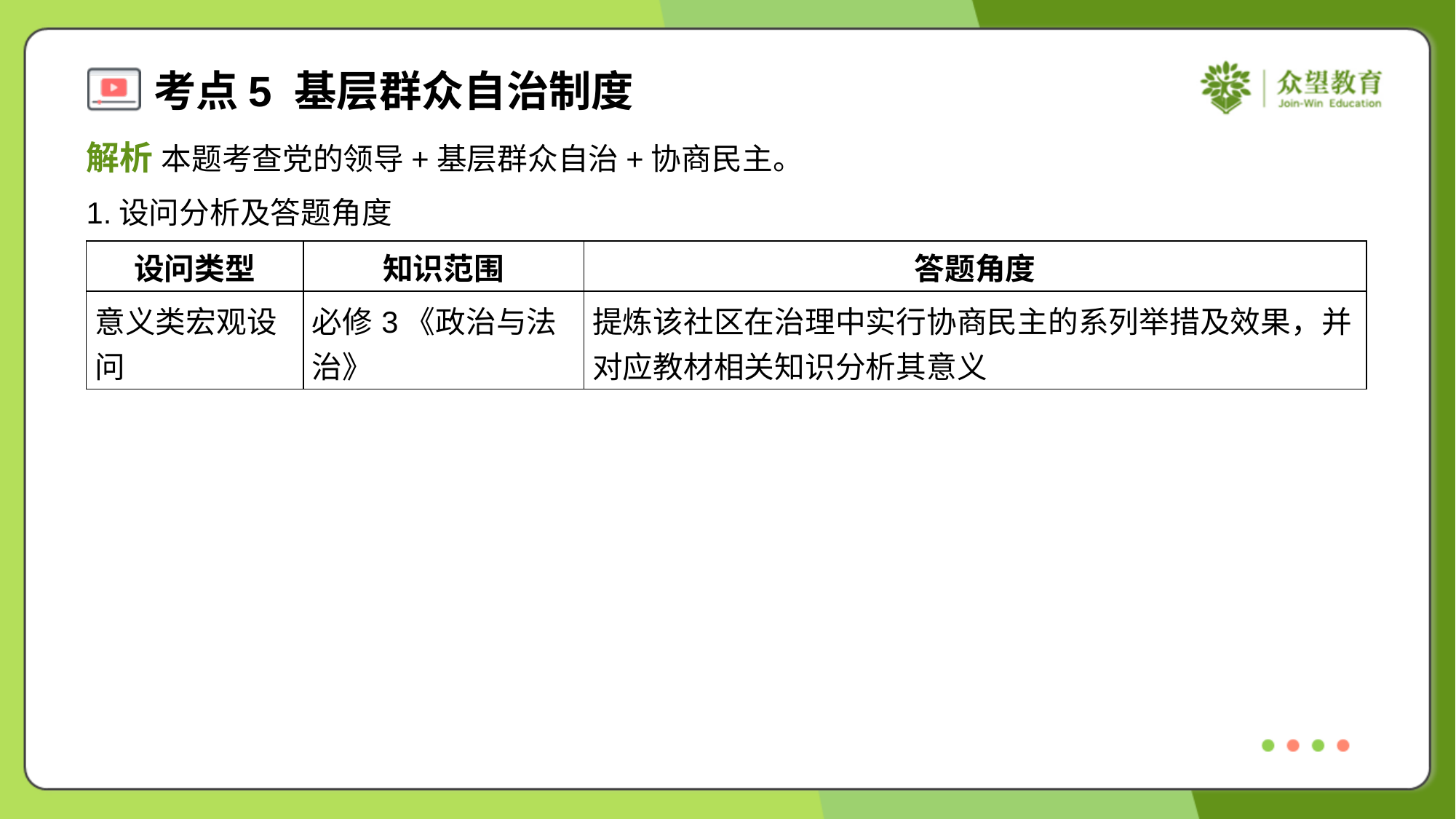

解析 本题考查党的领导+基层群众自治+协商民主。
1.设问分析及答题角度
| 设问类型 | 知识范围 | 答题角度 |
| --- | --- | --- |
| 意义类宏观设 问 | 必修3《政治与法 治》 | 提炼该社区在治理中实行协商民主的系列举措及效果，并 对应教材相关知识分析其意义 |